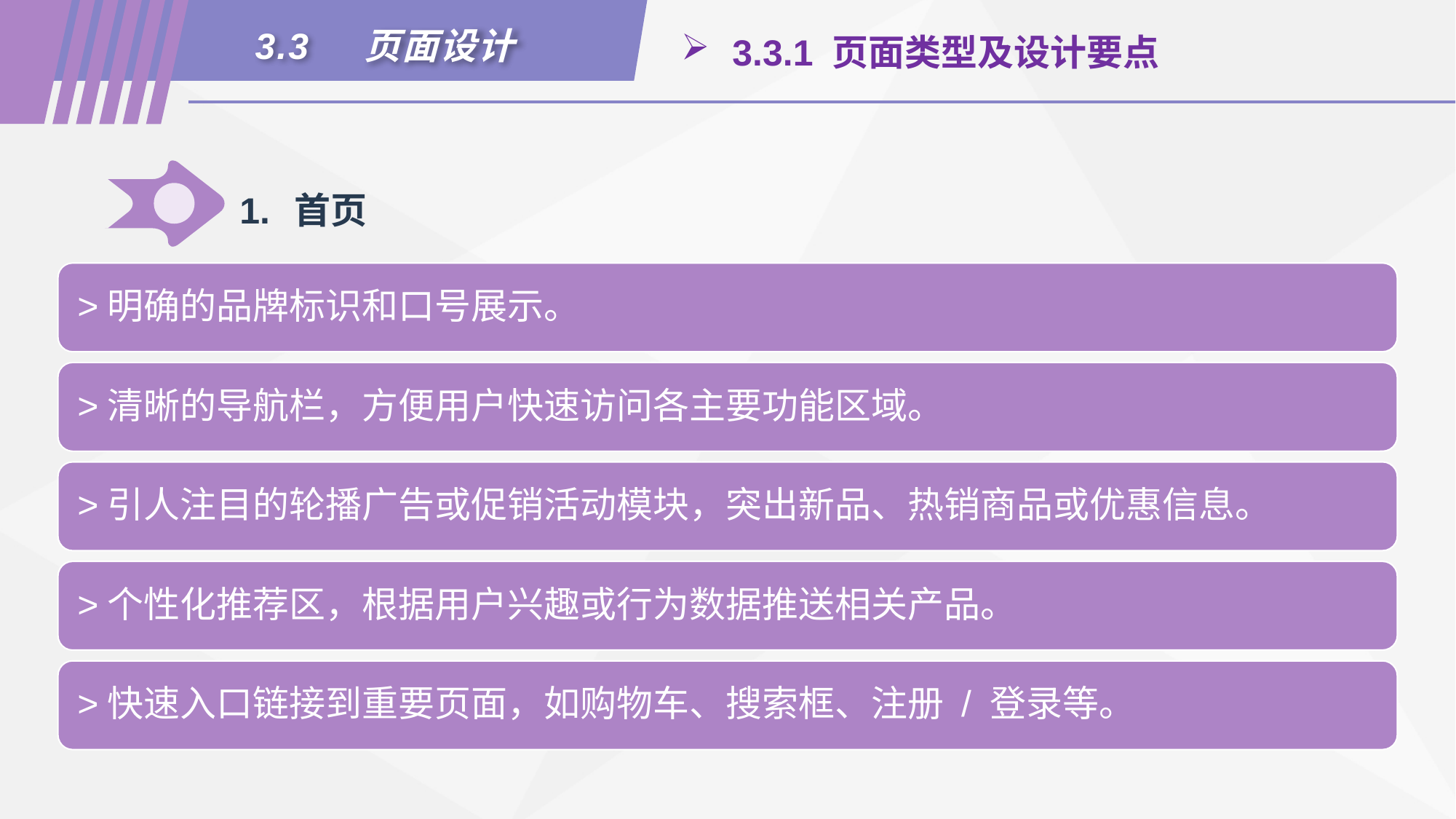

3.3	页面设计
 3.3.1 页面类型及设计要点

1.	首页
>明确的品牌标识和口号展示。
>清晰的导航栏，方便用户快速访问各主要功能区域。
>引人注目的轮播广告或促销活动模块，突出新品、热销商品或优惠信息。
>个性化推荐区，根据用户兴趣或行为数据推送相关产品。
>快速入口链接到重要页面，如购物车、搜索框、注册 / 登录等。